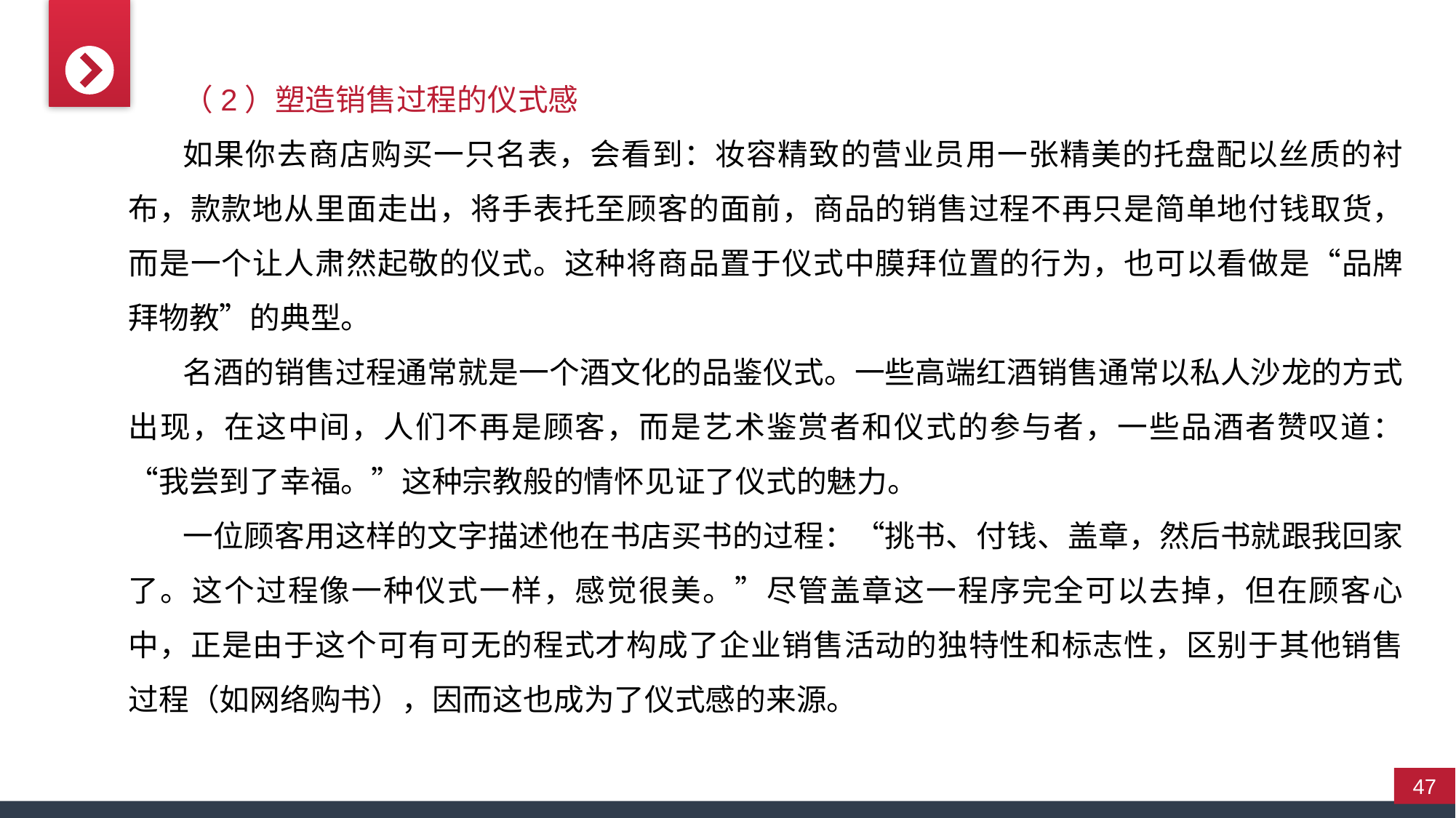

（2）塑造销售过程的仪式感
如果你去商店购买一只名表，会看到：妆容精致的营业员用一张精美的托盘配以丝质的衬布，款款地从里面走出，将手表托至顾客的面前，商品的销售过程不再只是简单地付钱取货，而是一个让人肃然起敬的仪式。这种将商品置于仪式中膜拜位置的行为，也可以看做是“品牌拜物教”的典型。
名酒的销售过程通常就是一个酒文化的品鉴仪式。一些高端红酒销售通常以私人沙龙的方式出现，在这中间，人们不再是顾客，而是艺术鉴赏者和仪式的参与者，一些品酒者赞叹道：“我尝到了幸福。”这种宗教般的情怀见证了仪式的魅力。
一位顾客用这样的文字描述他在书店买书的过程：“挑书、付钱、盖章，然后书就跟我回家了。这个过程像一种仪式一样，感觉很美。”尽管盖章这一程序完全可以去掉，但在顾客心中，正是由于这个可有可无的程式才构成了企业销售活动的独特性和标志性，区别于其他销售过程（如网络购书），因而这也成为了仪式感的来源。